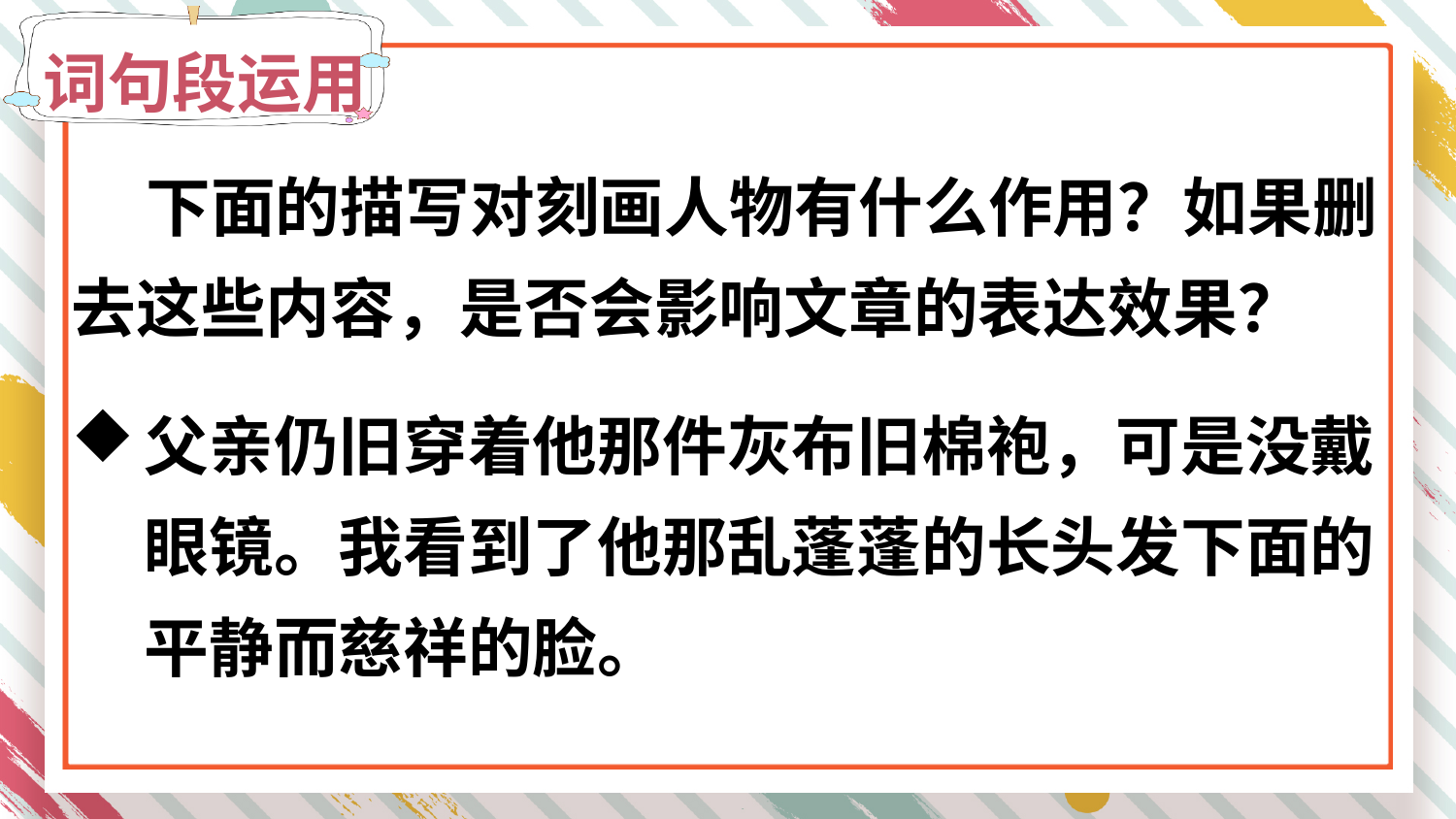

词句段运用
    下面的描写对刻画人物有什么作用？如果删去这些内容，是否会影响文章的表达效果？
父亲仍旧穿着他那件灰布旧棉袍，可是没戴眼镜。我看到了他那乱蓬蓬的长头发下面的平静而慈祥的脸。